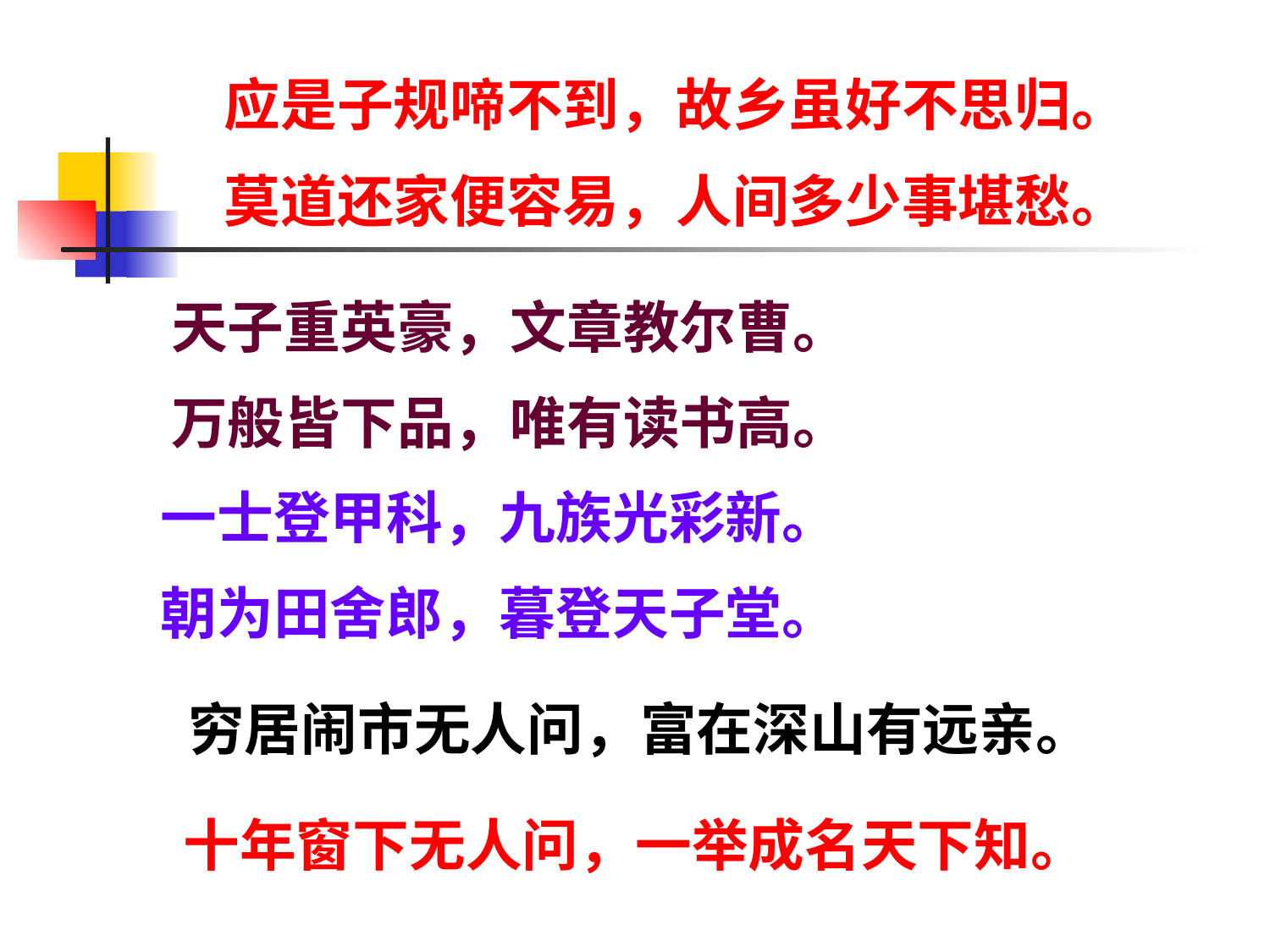

应是子规啼不到，故乡虽好不思归。
莫道还家便容易，人间多少事堪愁。
天子重英豪，文章教尔曹。
万般皆下品，唯有读书高。
一士登甲科，九族光彩新。
朝为田舍郎，暮登天子堂。
穷居闹市无人问，富在深山有远亲。
十年窗下无人问，一举成名天下知。